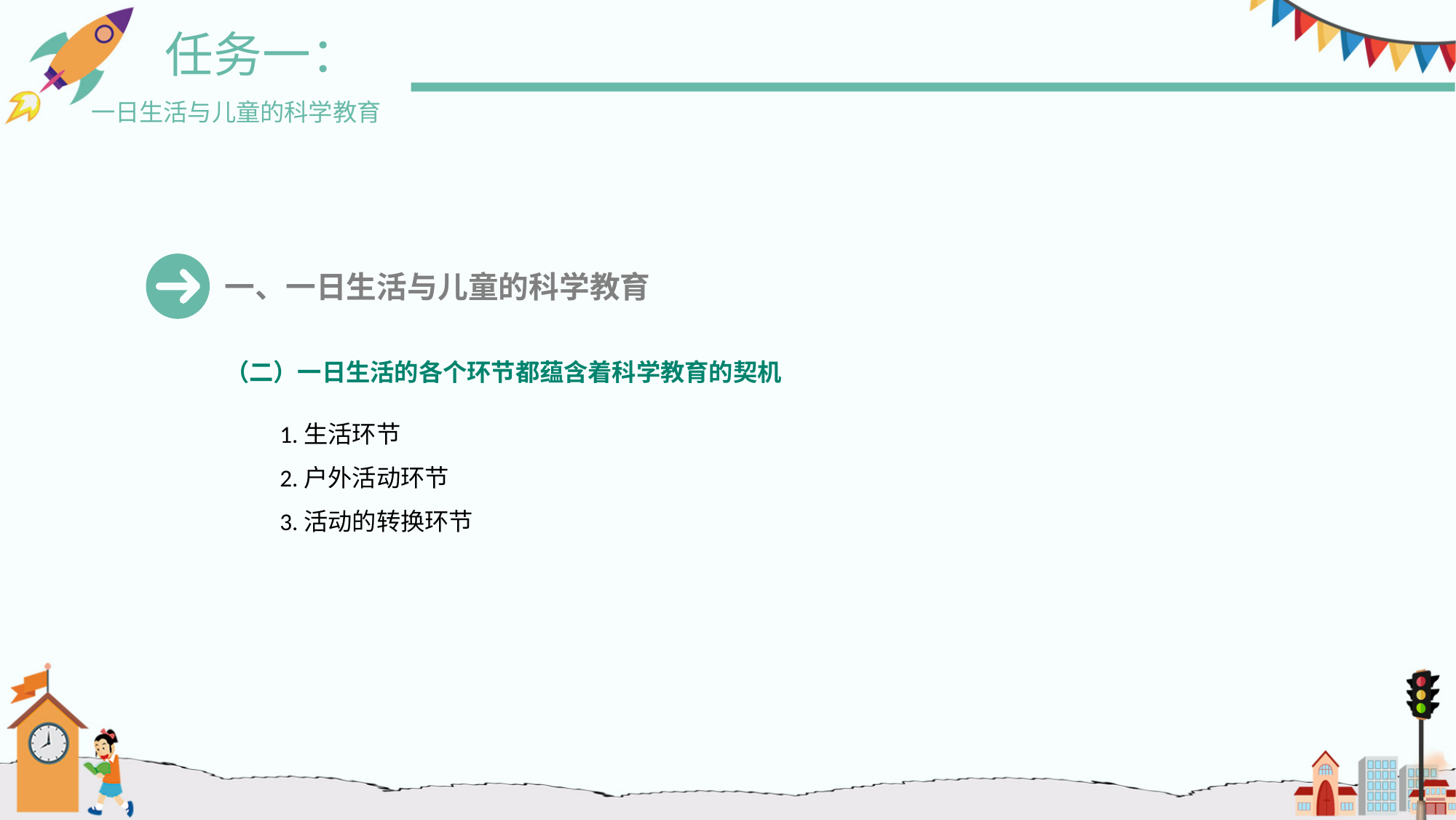

任务一：

一日生活与儿童的科学教育

一、一日生活与儿童的科学教育
（二）一日生活的各个环节都蕴含着科学教育的契机
1.生活环节
2.户外活动环节
3.活动的转换环节